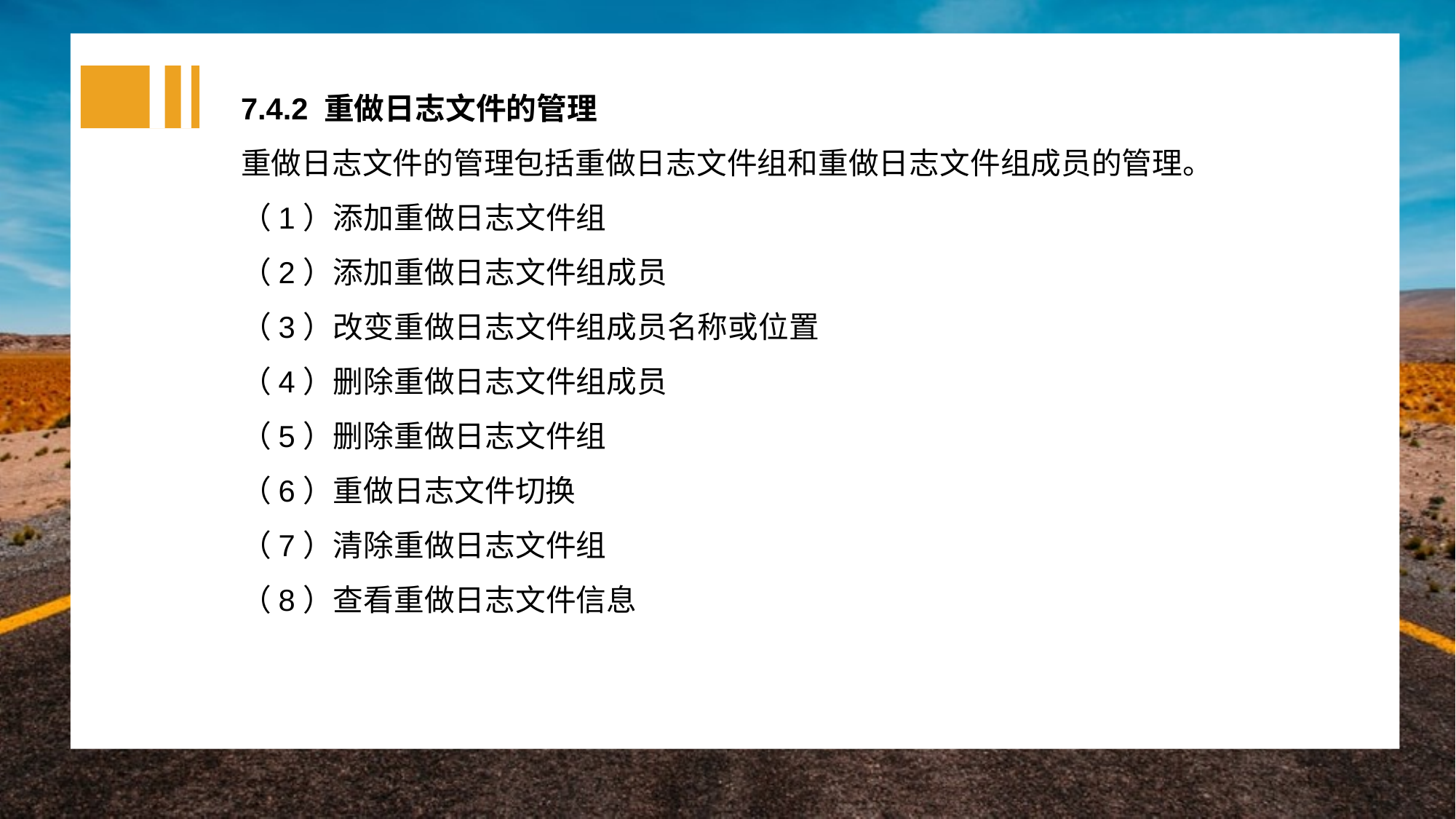

7.4.2 重做日志文件的管理
重做日志文件的管理包括重做日志文件组和重做日志文件组成员的管理。
（1）添加重做日志文件组
（2）添加重做日志文件组成员
（3）改变重做日志文件组成员名称或位置
（4）删除重做日志文件组成员
（5）删除重做日志文件组
（6）重做日志文件切换
（7）清除重做日志文件组
（8）查看重做日志文件信息